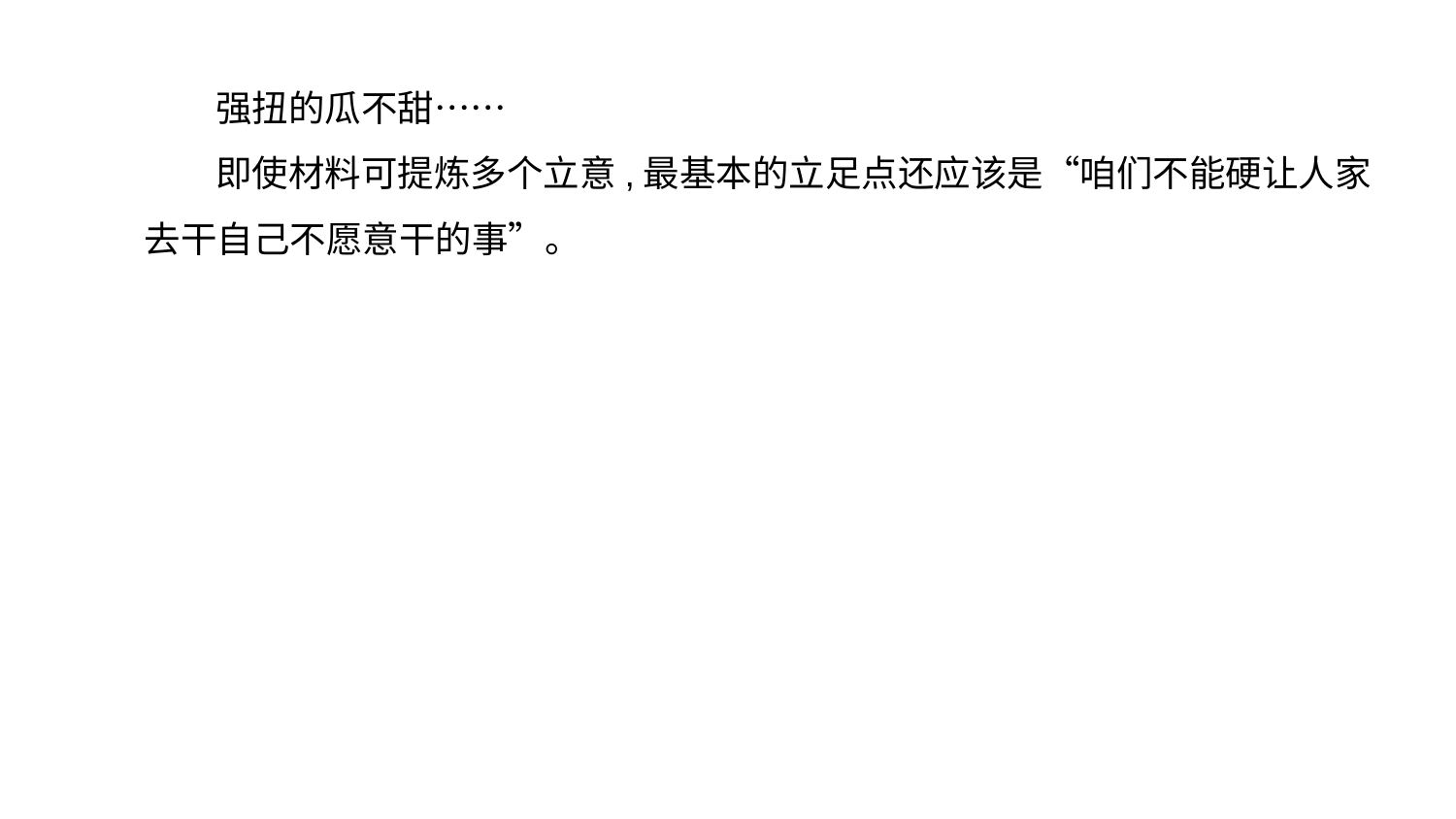

强扭的瓜不甜……
即使材料可提炼多个立意,最基本的立足点还应该是“咱们不能硬让人家去干自己不愿意干的事”。